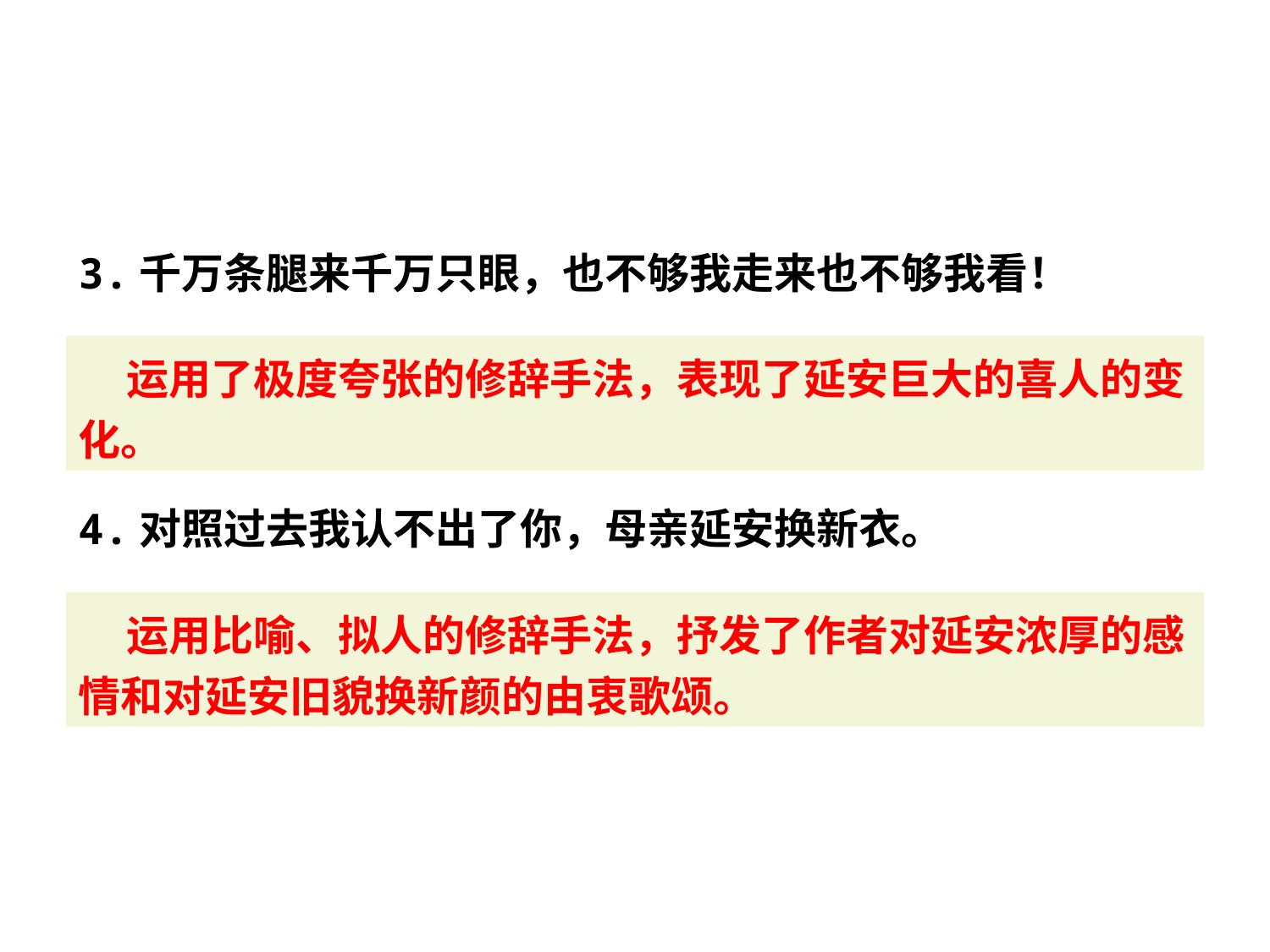

3.千万条腿来千万只眼，也不够我走来也不够我看！
    运用了极度夸张的修辞手法，表现了延安巨大的喜人的变化。
4.对照过去我认不出了你，母亲延安换新衣。
    运用比喻、拟人的修辞手法，抒发了作者对延安浓厚的感情和对延安旧貌换新颜的由衷歌颂。